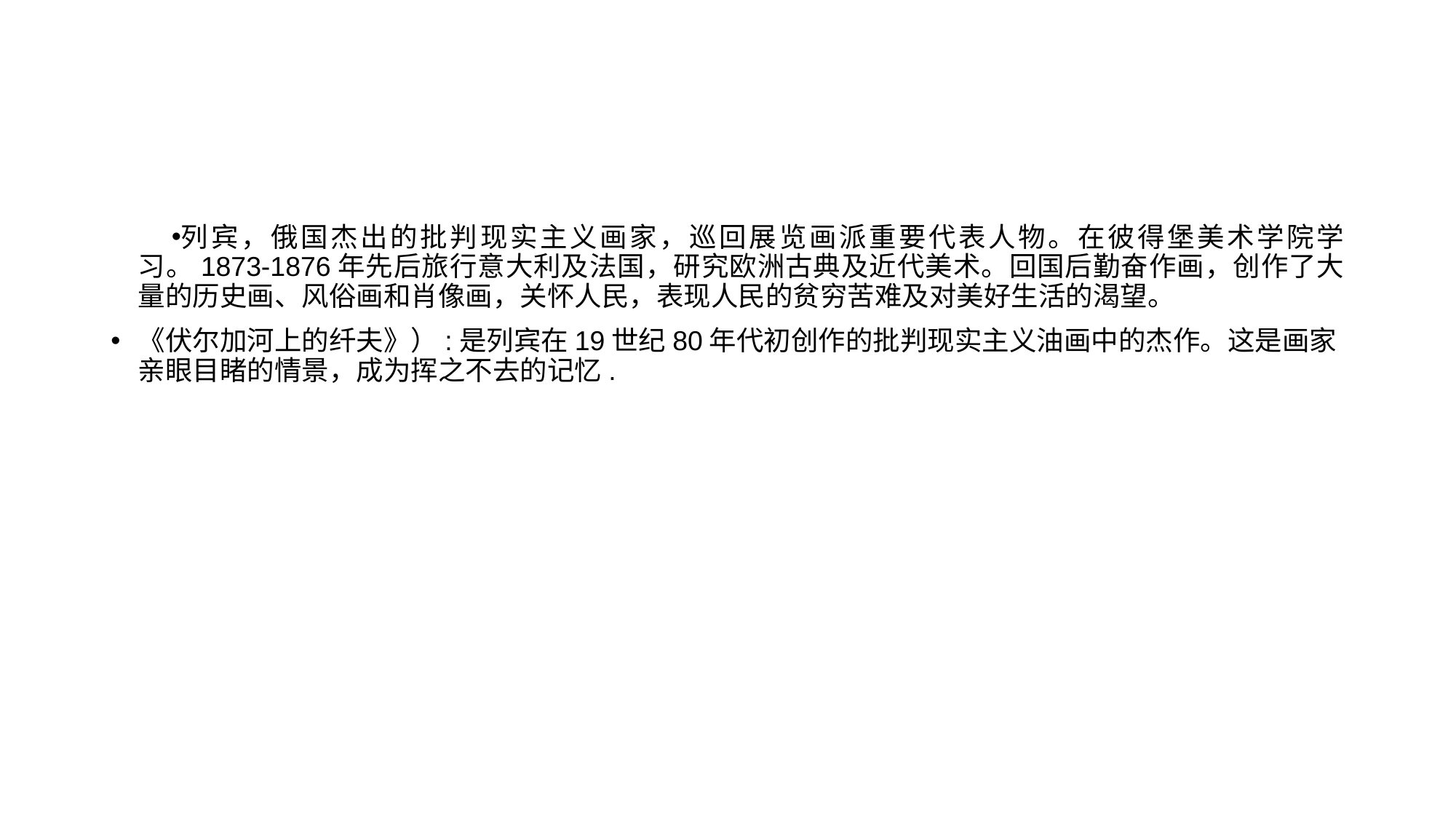

列宾，俄国杰出的批判现实主义画家，巡回展览画派重要代表人物。在彼得堡美术学院学习。1873-1876年先后旅行意大利及法国，研究欧洲古典及近代美术。回国后勤奋作画，创作了大量的历史画、风俗画和肖像画，关怀人民，表现人民的贫穷苦难及对美好生活的渴望。
《伏尔加河上的纤夫》）:是列宾在19世纪80年代初创作的批判现实主义油画中的杰作。这是画家亲眼目睹的情景，成为挥之不去的记忆.